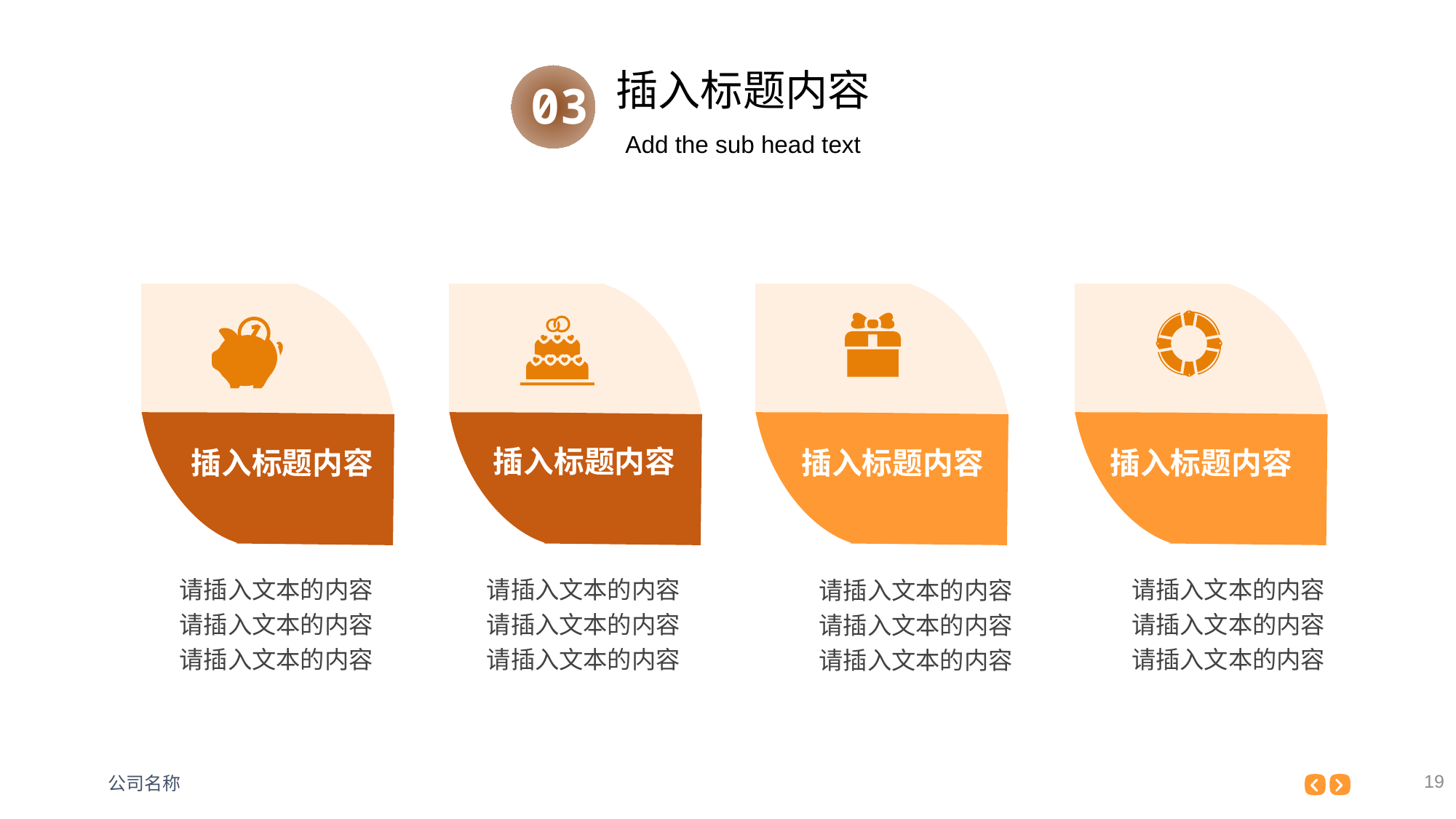

插入标题内容
插入标题内容
插入标题内容
插入标题内容
请插入文本的内容请插入文本的内容请插入文本的内容
请插入文本的内容请插入文本的内容请插入文本的内容
请插入文本的内容请插入文本的内容请插入文本的内容
请插入文本的内容请插入文本的内容请插入文本的内容
19